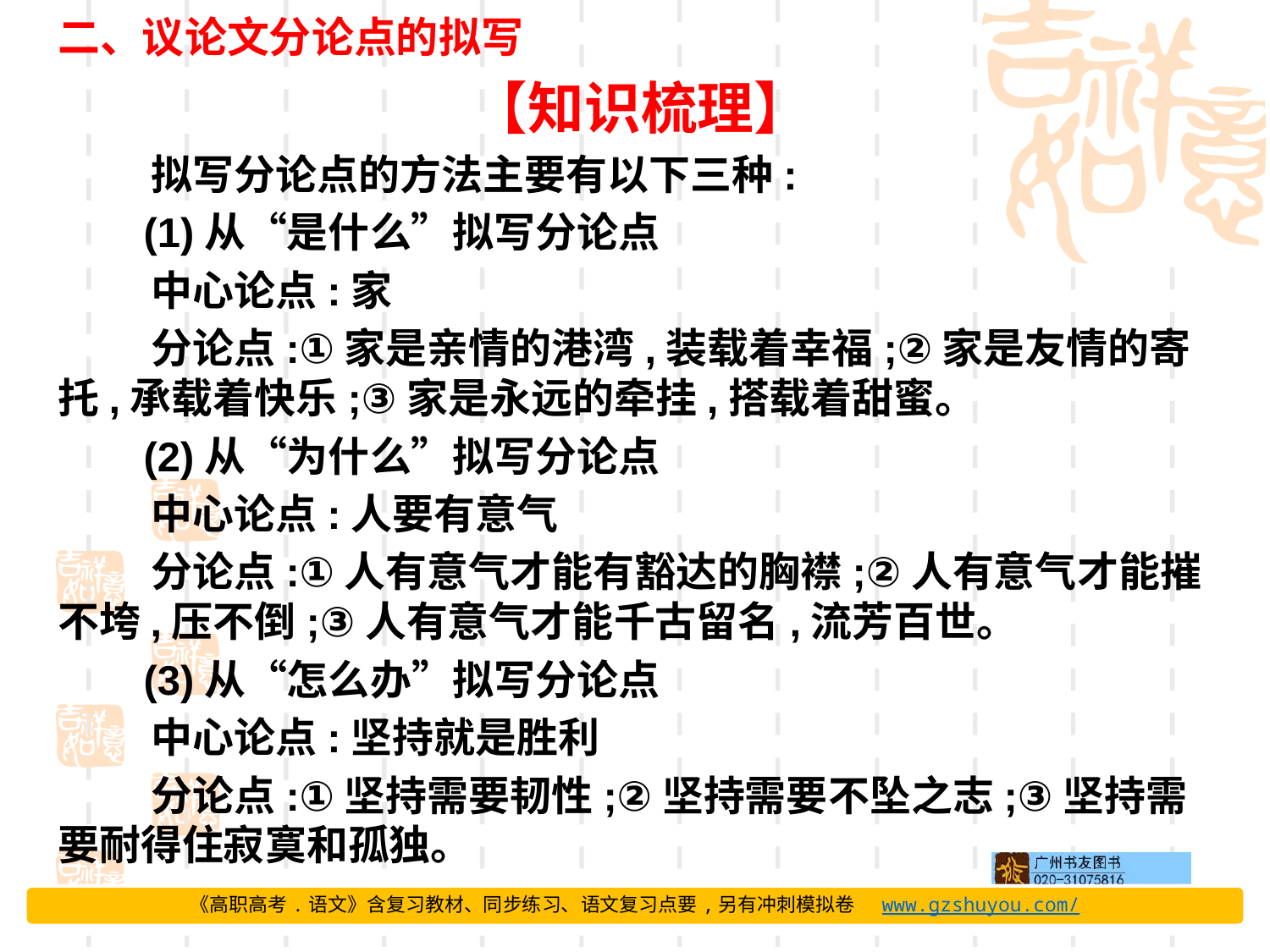

二、议论文分论点的拟写
【知识梳理】
 拟写分论点的方法主要有以下三种:
 (1)从“是什么”拟写分论点
 中心论点:家
 分论点:①家是亲情的港湾,装载着幸福;②家是友情的寄托,承载着快乐;③家是永远的牵挂,搭载着甜蜜。
 (2)从“为什么”拟写分论点
 中心论点:人要有意气
 分论点:①人有意气才能有豁达的胸襟;②人有意气才能摧不垮,压不倒;③人有意气才能千古留名,流芳百世。
 (3)从“怎么办”拟写分论点
 中心论点:坚持就是胜利
 分论点:①坚持需要韧性;②坚持需要不坠之志;③坚持需要耐得住寂寞和孤独。